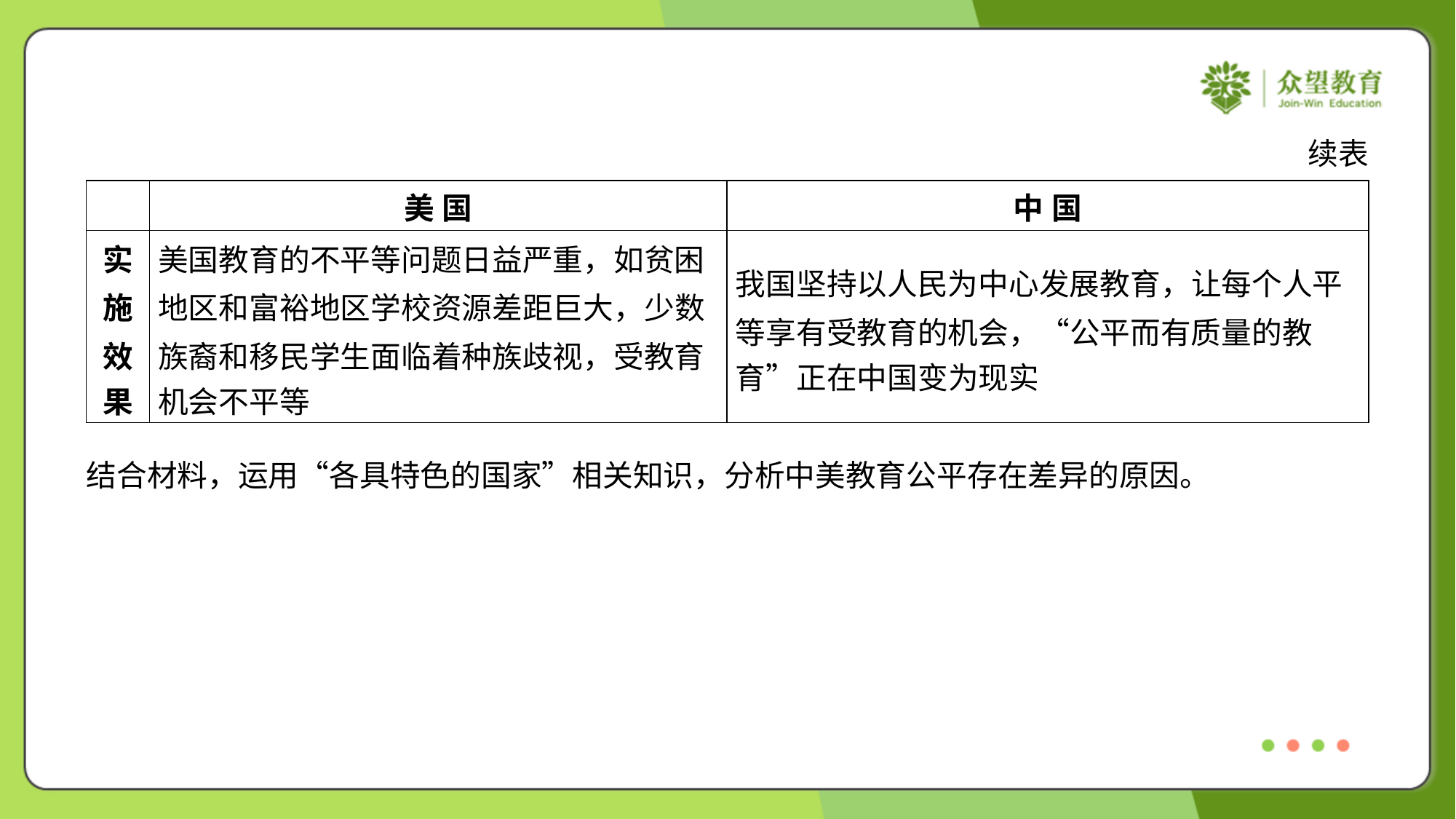

续表
|  | 美 国 | 中 国 |
| --- | --- | --- |
| 实 施 效 果 | 美国教育的不平等问题日益严重，如贫困 地区和富裕地区学校资源差距巨大，少数 族裔和移民学生面临着种族歧视，受教育 机会不平等 | 我国坚持以人民为中心发展教育，让每个人平 等享有受教育的机会，“公平而有质量的教 育”正在中国变为现实 |
结合材料，运用“各具特色的国家”相关知识，分析中美教育公平存在差异的原因。